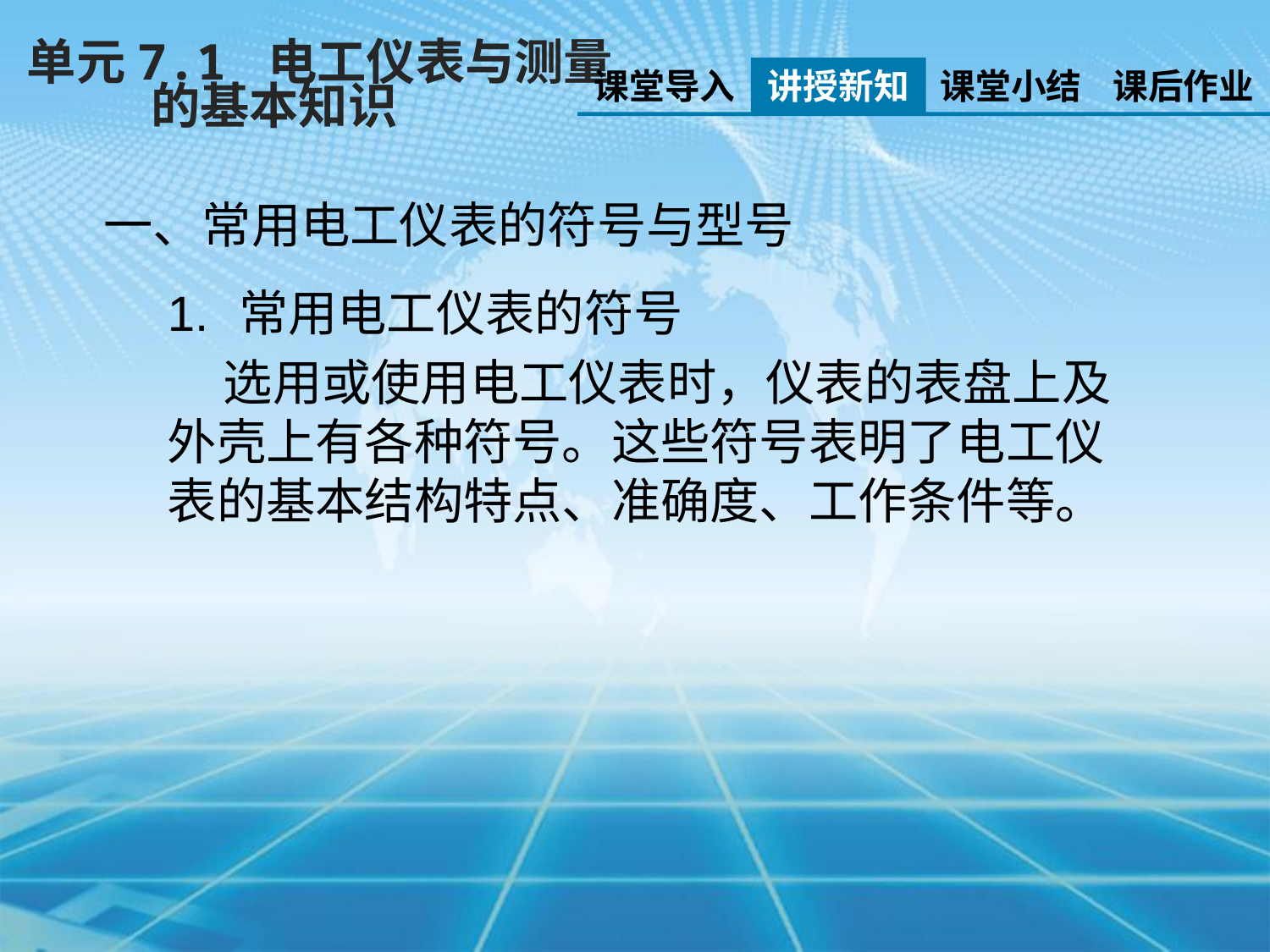

单元7.1 电工仪表与测量
          的基本知识
课堂导入
讲授新知
课堂小结
课后作业
一、常用电工仪表的符号与型号
常用电工仪表的符号
    选用或使用电工仪表时，仪表的表盘上及外壳上有各种符号。这些符号表明了电工仪表的基本结构特点、准确度、工作条件等。